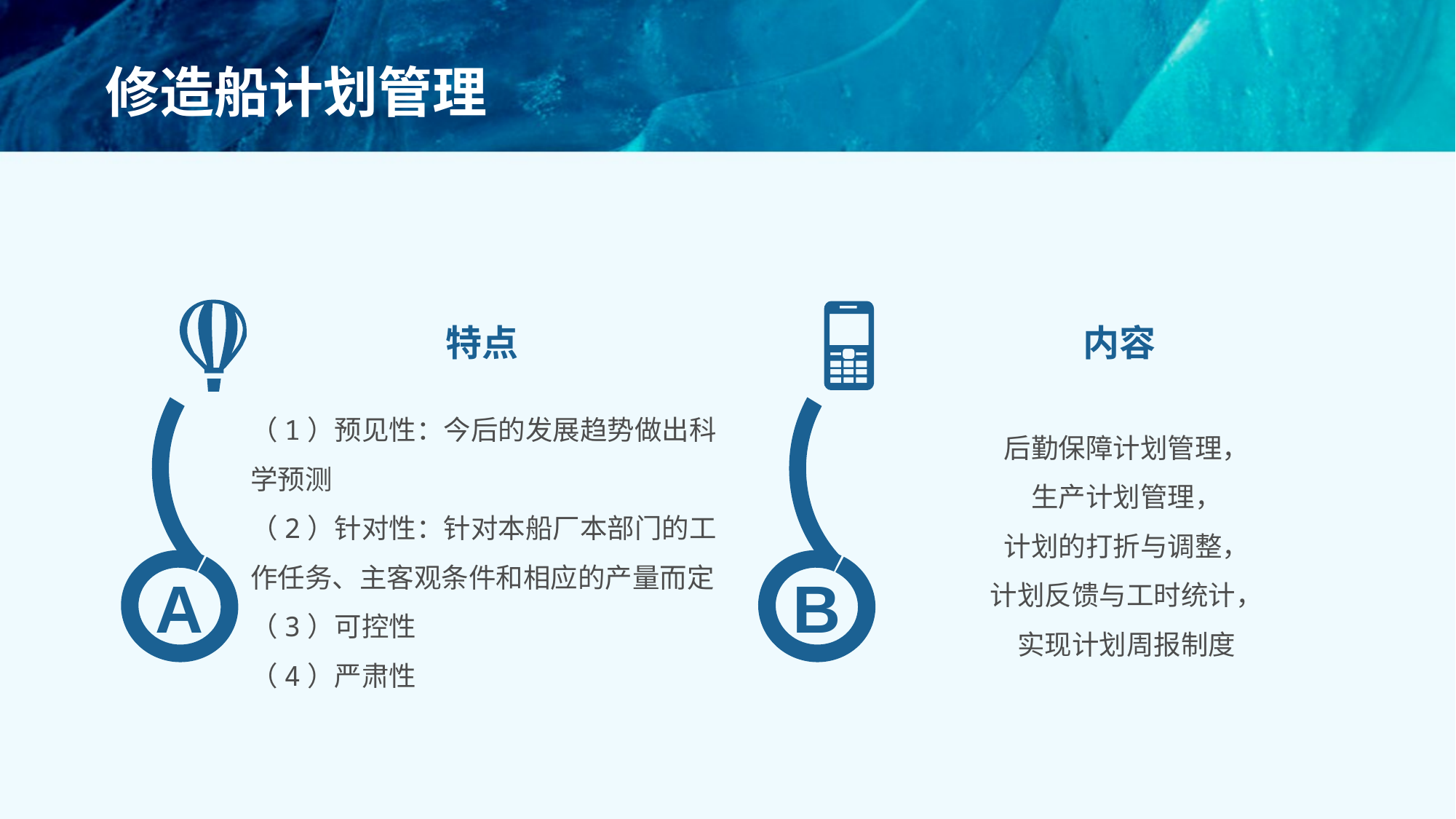

# 修造船计划管理
特点

（1）预见性：今后的发展趋势做出科学预测
（2）针对性：针对本船厂本部门的工作任务、主客观条件和相应的产量而定
（3）可控性
（4）严肃性
A
内容

后勤保障计划管理，
生产计划管理，
计划的打折与调整，
计划反馈与工时统计，
实现计划周报制度
B